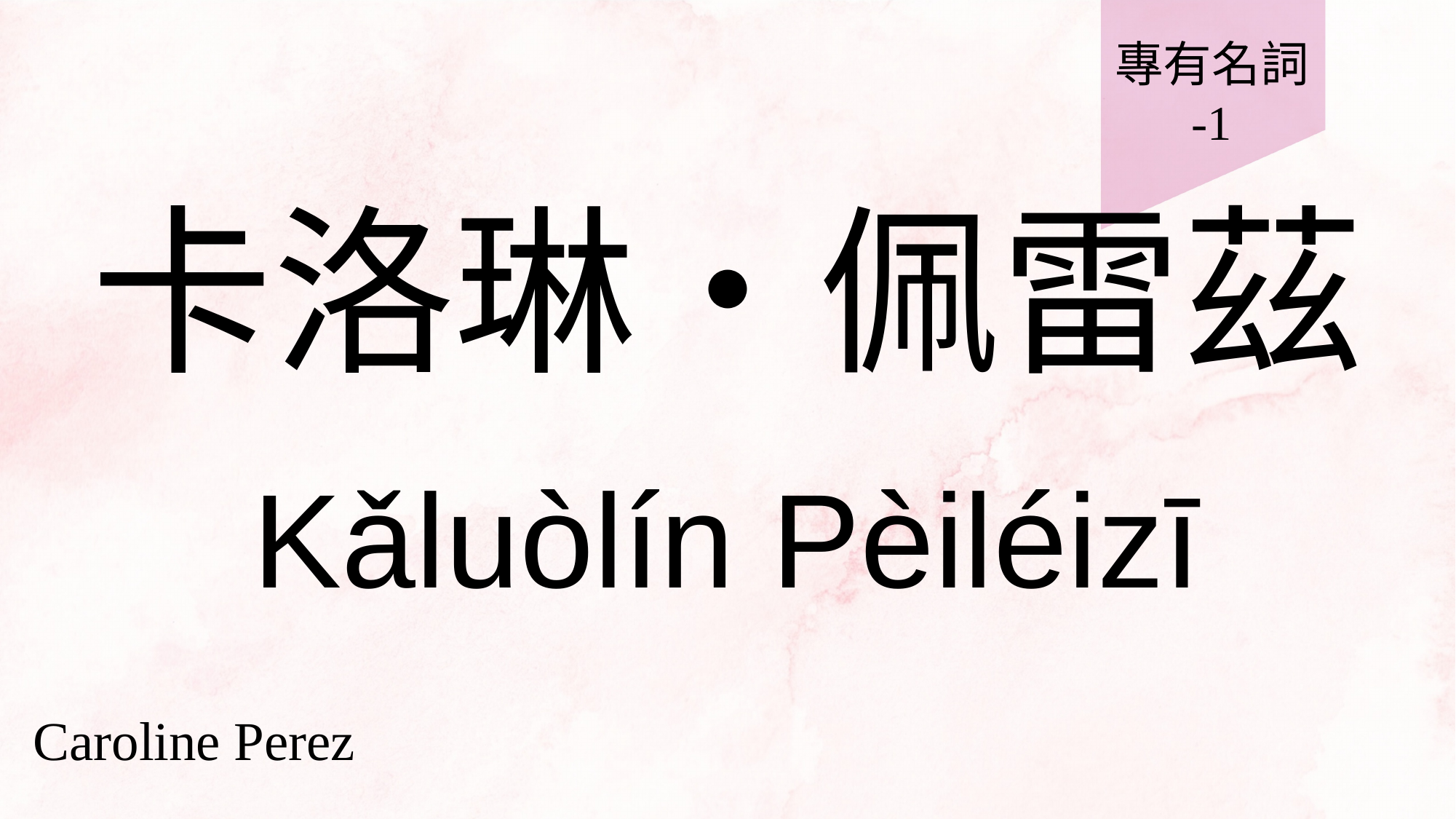

專有名詞
-1
# 卡洛琳‧佩雷茲
Kǎluòlín Pèiléizī
Caroline Perez